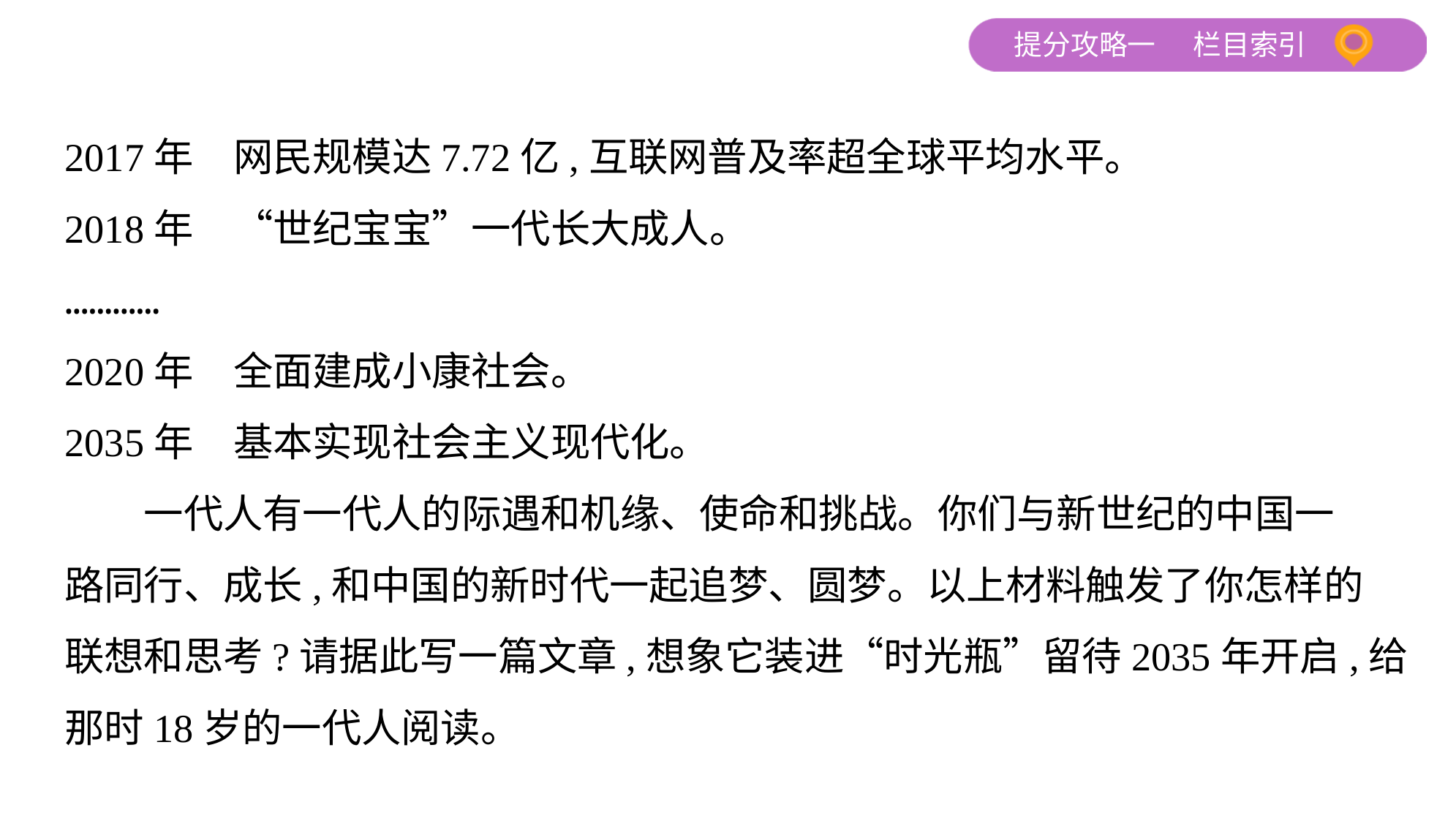

2017年　网民规模达7.72亿,互联网普及率超全球平均水平。
2018年　“世纪宝宝”一代长大成人。
…………
2020年　全面建成小康社会。
2035年　基本实现社会主义现代化。
　　一代人有一代人的际遇和机缘、使命和挑战。你们与新世纪的中国一
路同行、成长,和中国的新时代一起追梦、圆梦。以上材料触发了你怎样的
联想和思考?请据此写一篇文章,想象它装进“时光瓶”留待2035年开启,给
那时18岁的一代人阅读。